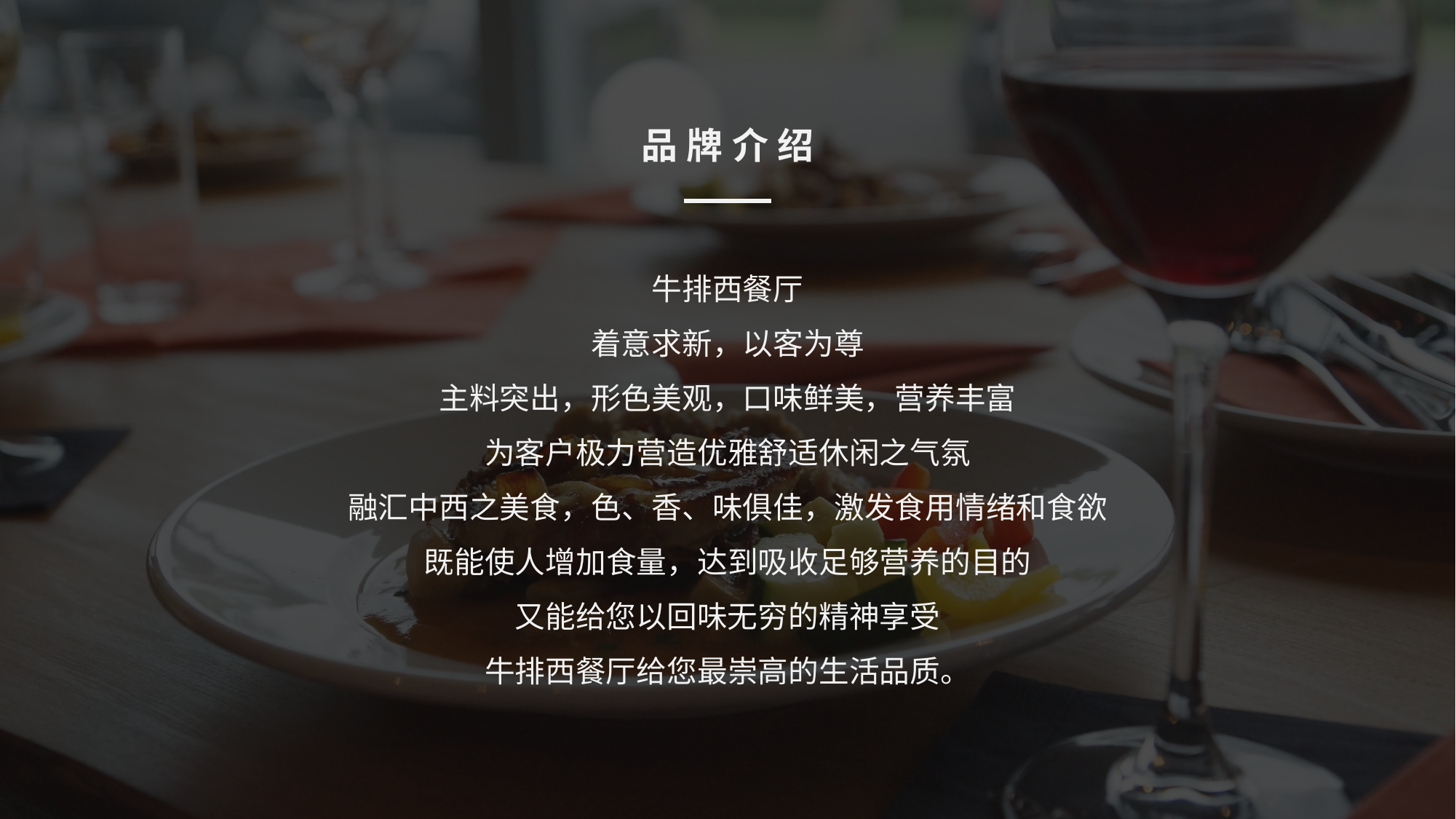

品牌介绍
牛排西餐厅
着意求新，以客为尊
主料突出，形色美观，口味鲜美，营养丰富
为客户极力营造优雅舒适休闲之气氛
融汇中西之美食，色、香、味俱佳，激发食用情绪和食欲
既能使人增加食量，达到吸收足够营养的目的
又能给您以回味无穷的精神享受
牛排西餐厅给您最崇高的生活品质。